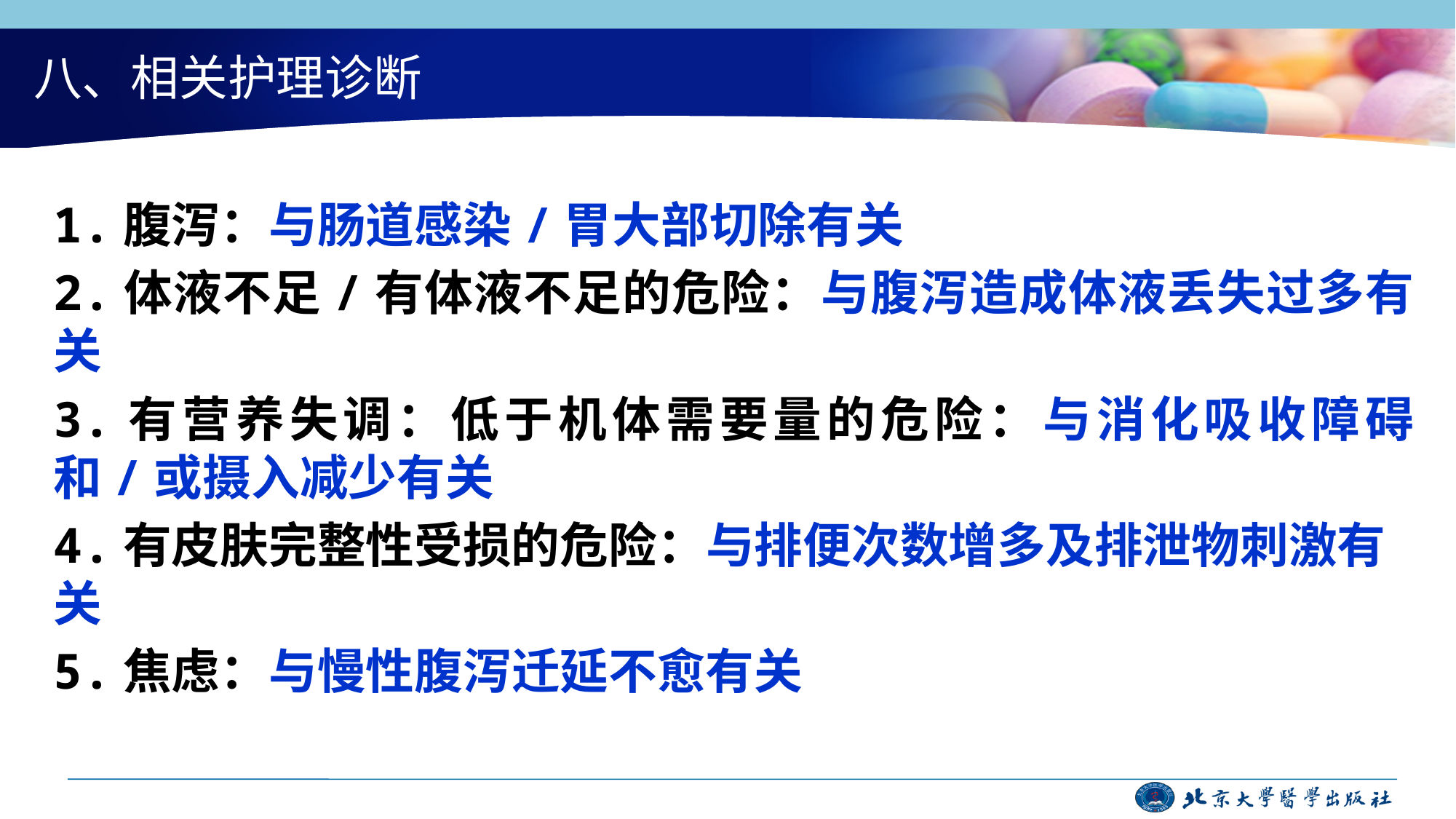

# 八、相关护理诊断
1.腹泻：与肠道感染/胃大部切除有关
2.体液不足/有体液不足的危险：与腹泻造成体液丢失过多有关
3.有营养失调：低于机体需要量的危险：与消化吸收障碍和/或摄入减少有关
4.有皮肤完整性受损的危险：与排便次数增多及排泄物刺激有关
5.焦虑：与慢性腹泻迁延不愈有关